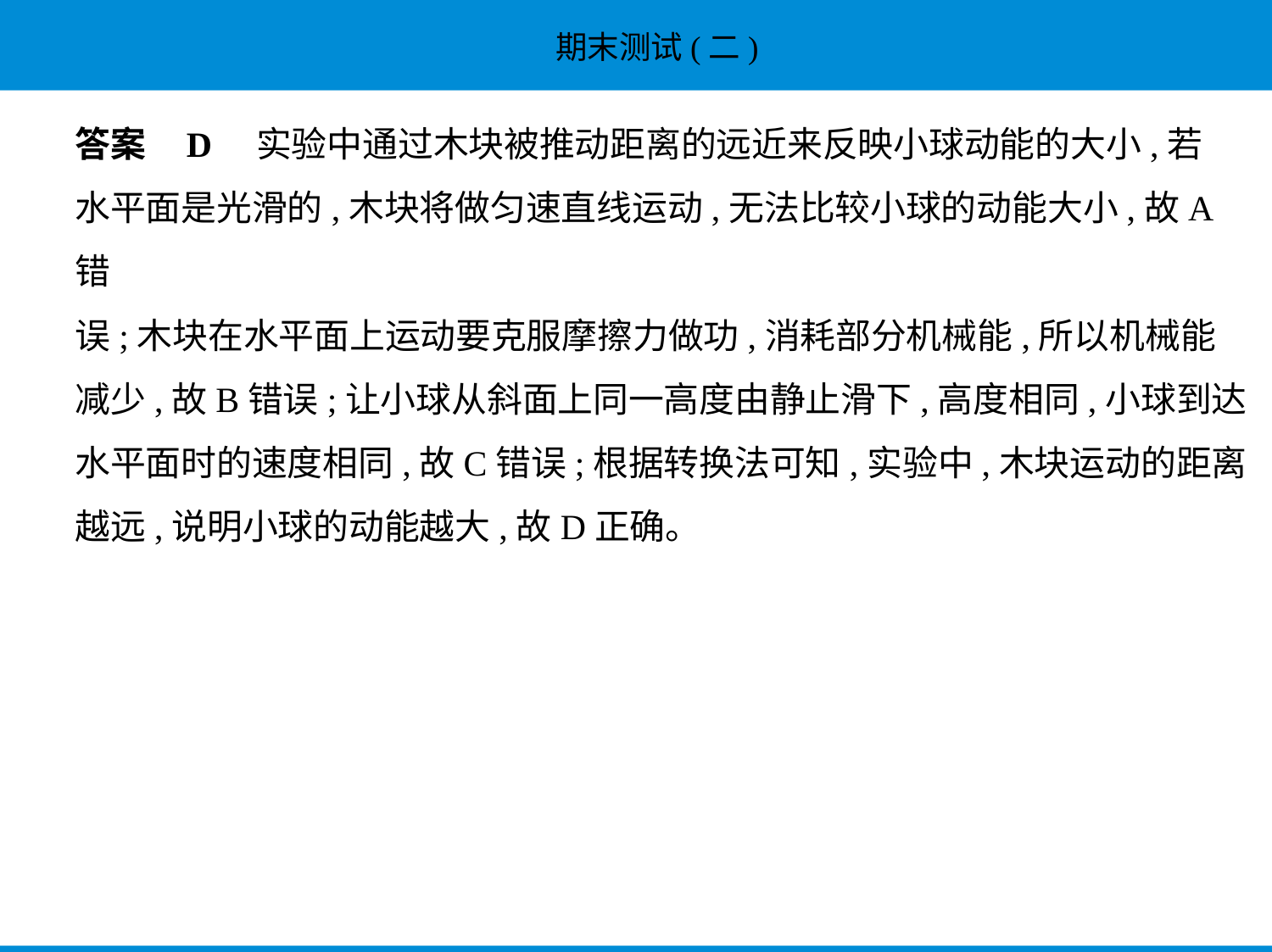

答案    D    实验中通过木块被推动距离的远近来反映小球动能的大小,若
水平面是光滑的,木块将做匀速直线运动,无法比较小球的动能大小,故A错
误;木块在水平面上运动要克服摩擦力做功,消耗部分机械能,所以机械能
减少,故B错误;让小球从斜面上同一高度由静止滑下,高度相同,小球到达
水平面时的速度相同,故C错误;根据转换法可知,实验中,木块运动的距离
越远,说明小球的动能越大,故D正确。